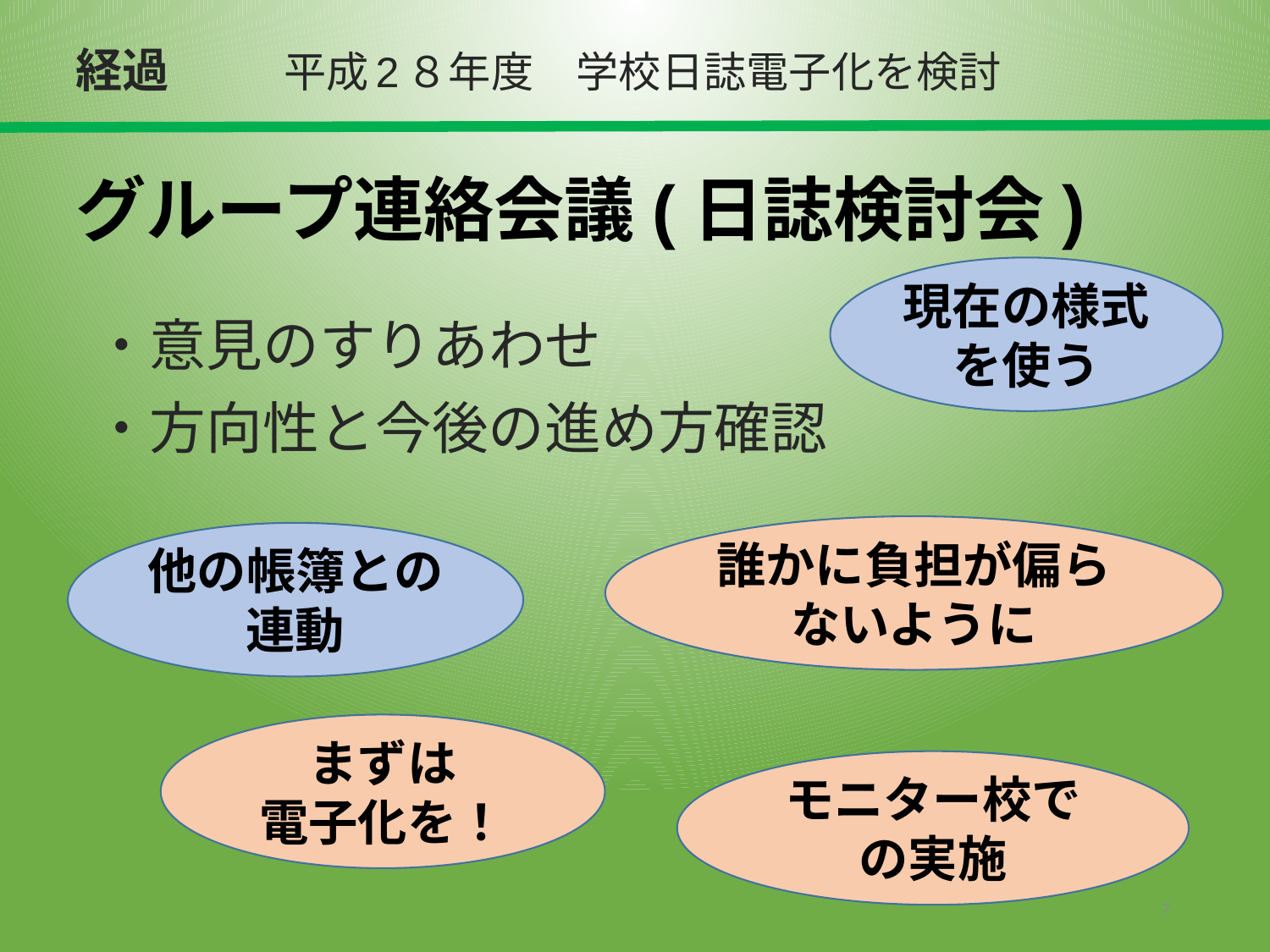

経過
平成2８年度　学校日誌電子化を検討
グループ連絡会議(日誌検討会)
現在の様式を使う
・意見のすりあわせ
・方向性と今後の進め方確認
誰かに負担が偏らないように
他の帳簿との連動
まずは
電子化を！
モニター校での実施
7